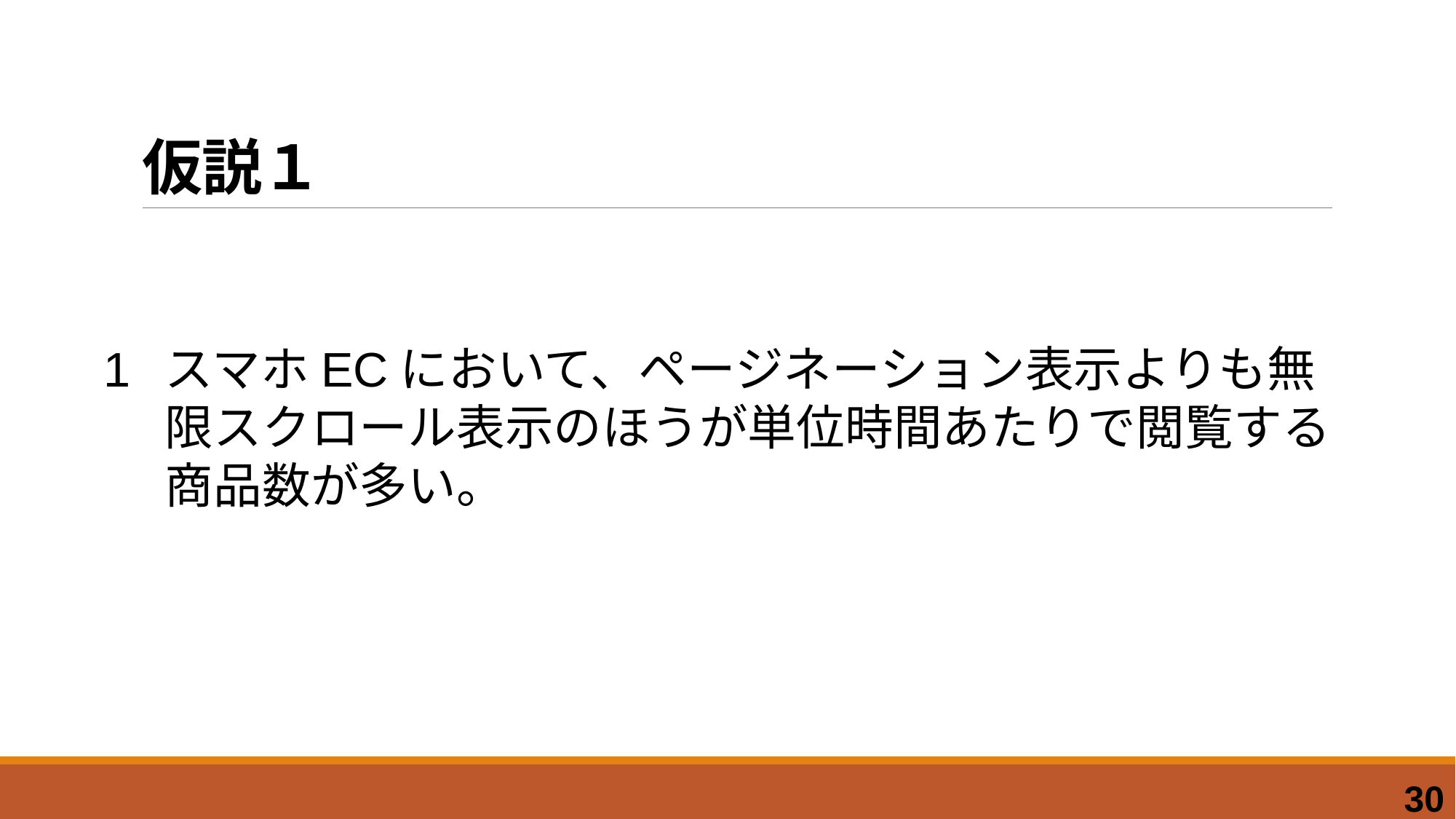

# 仮説１
スマホECにおいて、ページネーション表示よりも無限スクロール表示のほうが単位時間あたりで閲覧する商品数が多い。
30